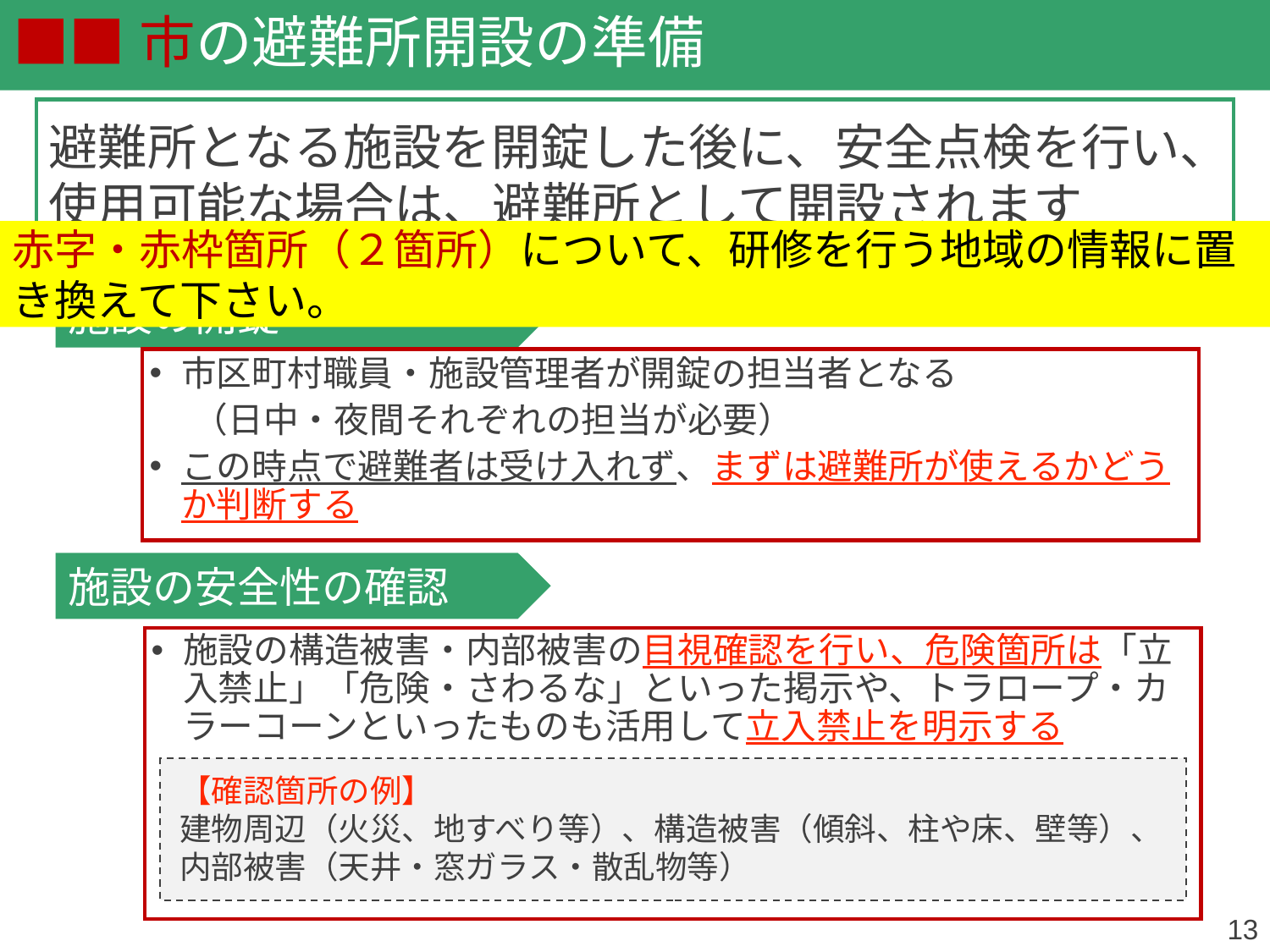

■■市の避難所開設の準備
避難所となる施設を開錠した後に、安全点検を行い、使用可能な場合は、避難所として開設されます
赤字・赤枠箇所（２箇所）について、研修を行う地域の情報に置き換えて下さい。
施設の開錠
市区町村職員・施設管理者が開錠の担当者となる
　 （日中・夜間それぞれの担当が必要）
この時点で避難者は受け入れず、まずは避難所が使えるかどうか判断する

施設の安全性の確認
施設の構造被害・内部被害の目視確認を行い、危険箇所は「立入禁止」「危険・さわるな」といった掲示や、トラロープ・カラーコーンといったものも活用して立入禁止を明示する

【確認箇所の例】
建物周辺（火災、地すべり等）、構造被害（傾斜、柱や床、壁等）、内部被害（天井・窓ガラス・散乱物等）
13